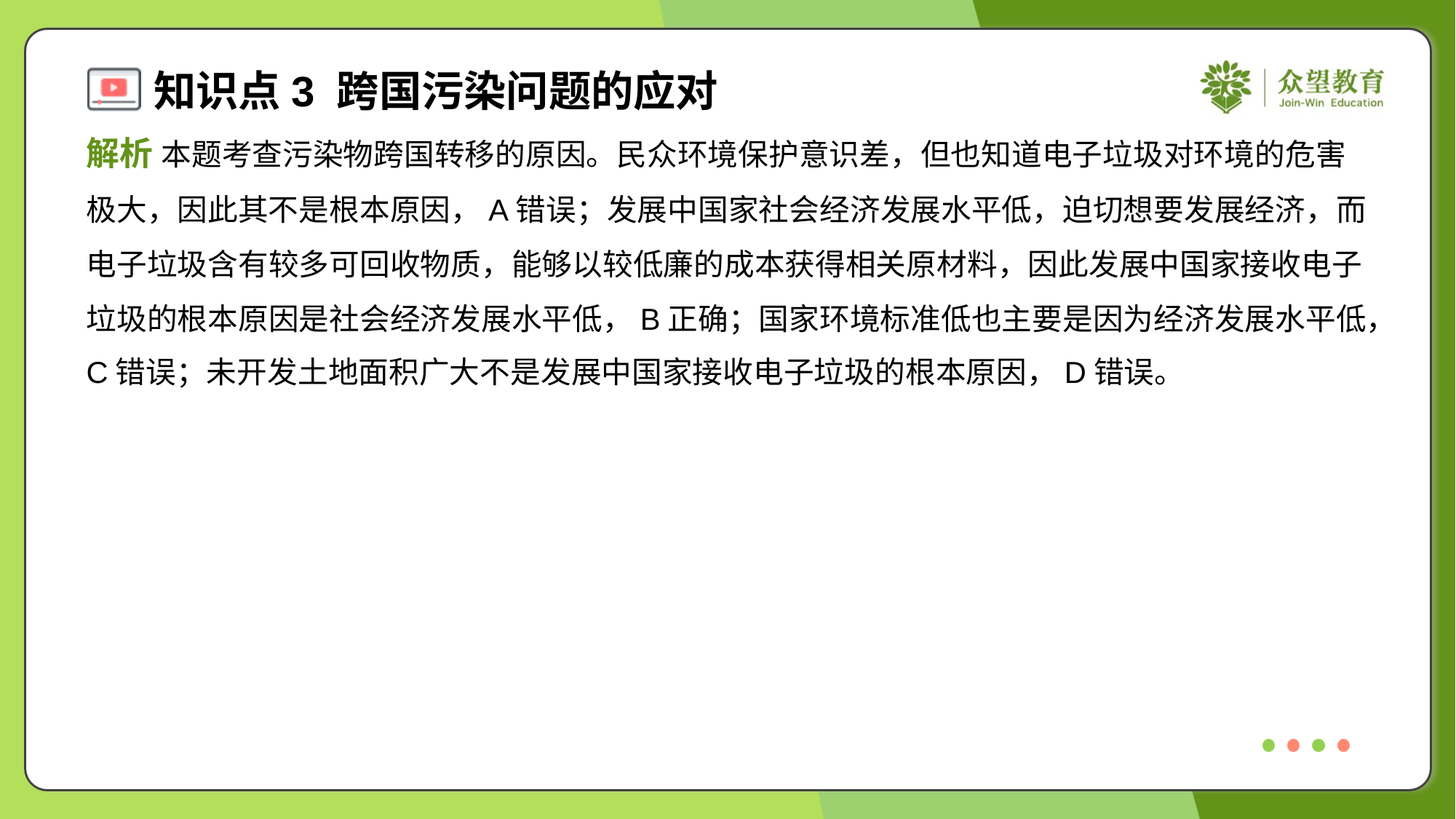

解析 本题考查污染物跨国转移的原因。民众环境保护意识差，但也知道电子垃圾对环境的危害
极大，因此其不是根本原因，A错误；发展中国家社会经济发展水平低，迫切想要发展经济，而
电子垃圾含有较多可回收物质，能够以较低廉的成本获得相关原材料，因此发展中国家接收电子
垃圾的根本原因是社会经济发展水平低，B正确；国家环境标准低也主要是因为经济发展水平低，
C错误；未开发土地面积广大不是发展中国家接收电子垃圾的根本原因，D错误。